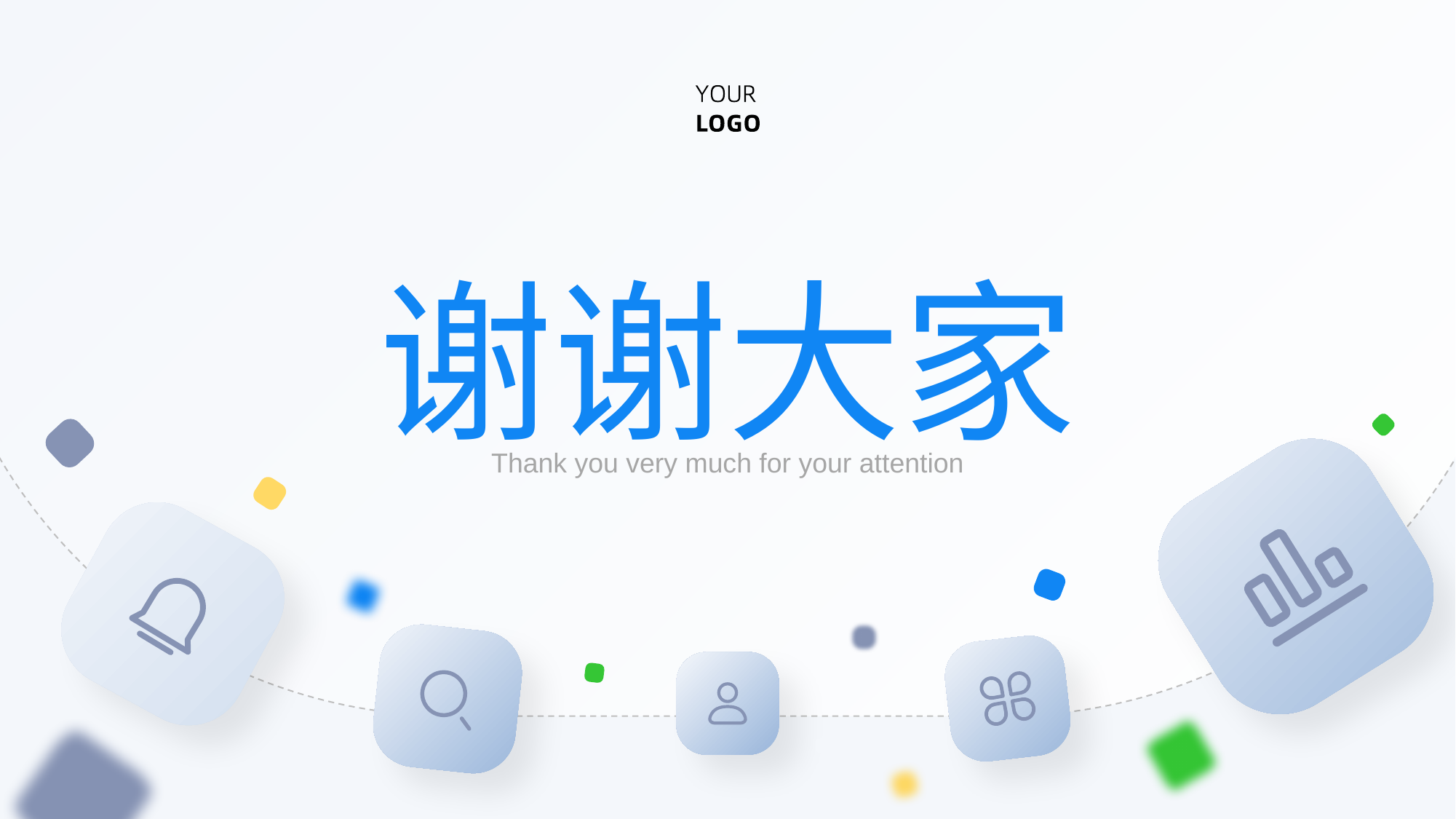

谢谢大家

Thank you very much for your attention